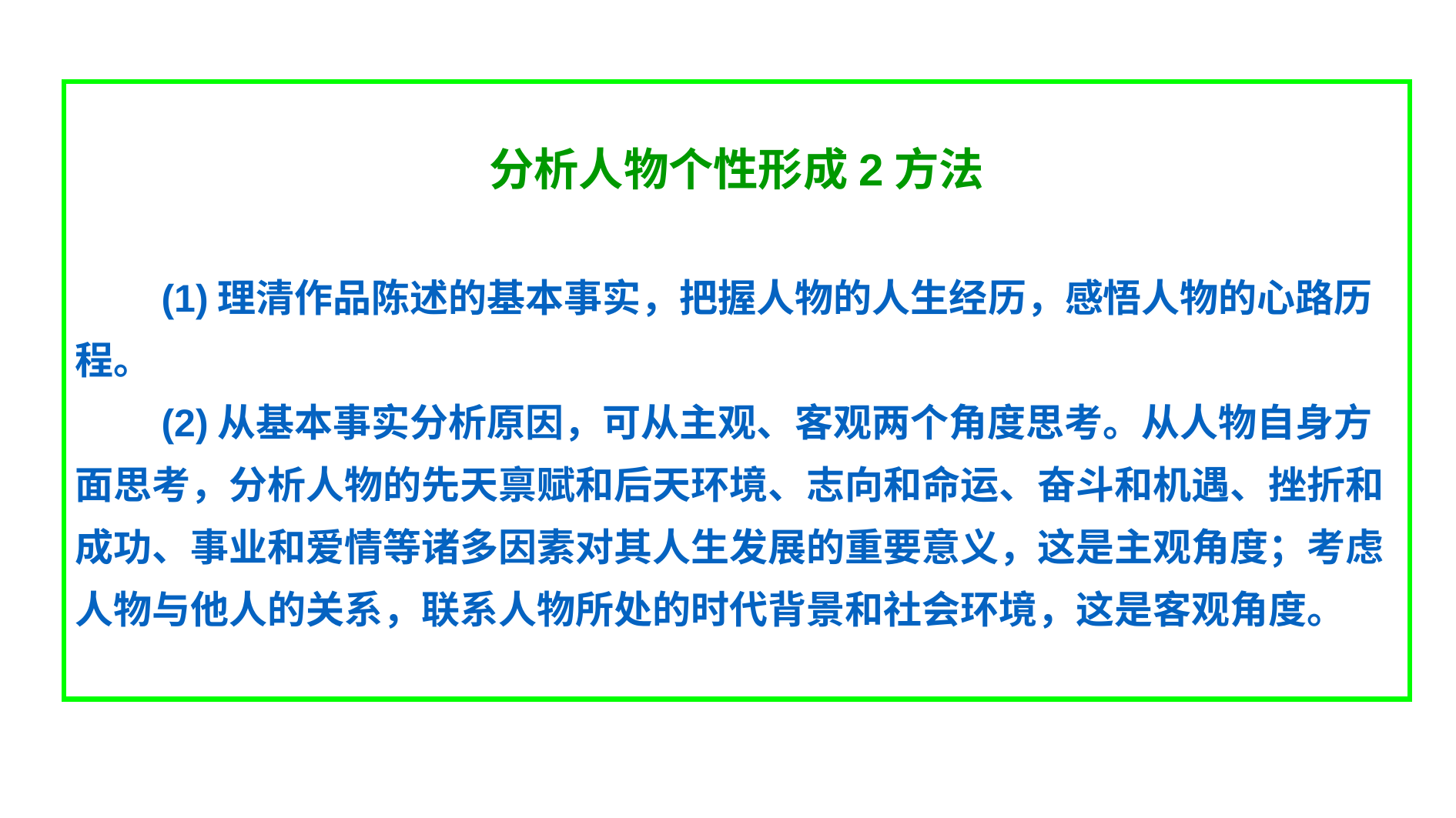

分析人物个性形成2方法

        (1)理清作品陈述的基本事实，把握人物的人生经历，感悟人物的心路历程。
        (2)从基本事实分析原因，可从主观、客观两个角度思考。从人物自身方面思考，分析人物的先天禀赋和后天环境、志向和命运、奋斗和机遇、挫折和成功、事业和爱情等诸多因素对其人生发展的重要意义，这是主观角度；考虑人物与他人的关系，联系人物所处的时代背景和社会环境，这是客观角度。